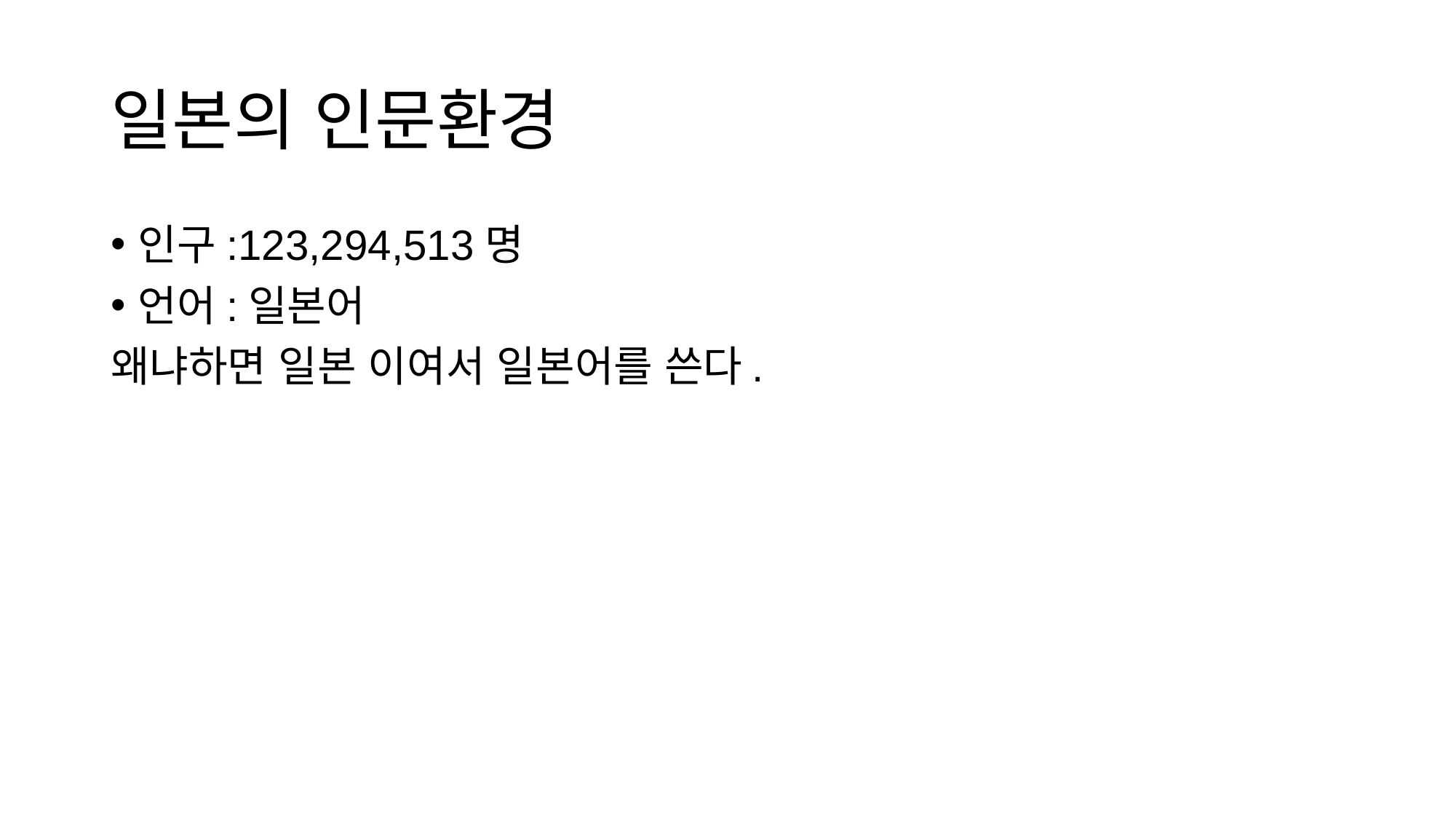

# 일본의 인문환경
인구:123,294,513명
언어:일본어
왜냐하면 일본 이여서 일본어를 쓴다.